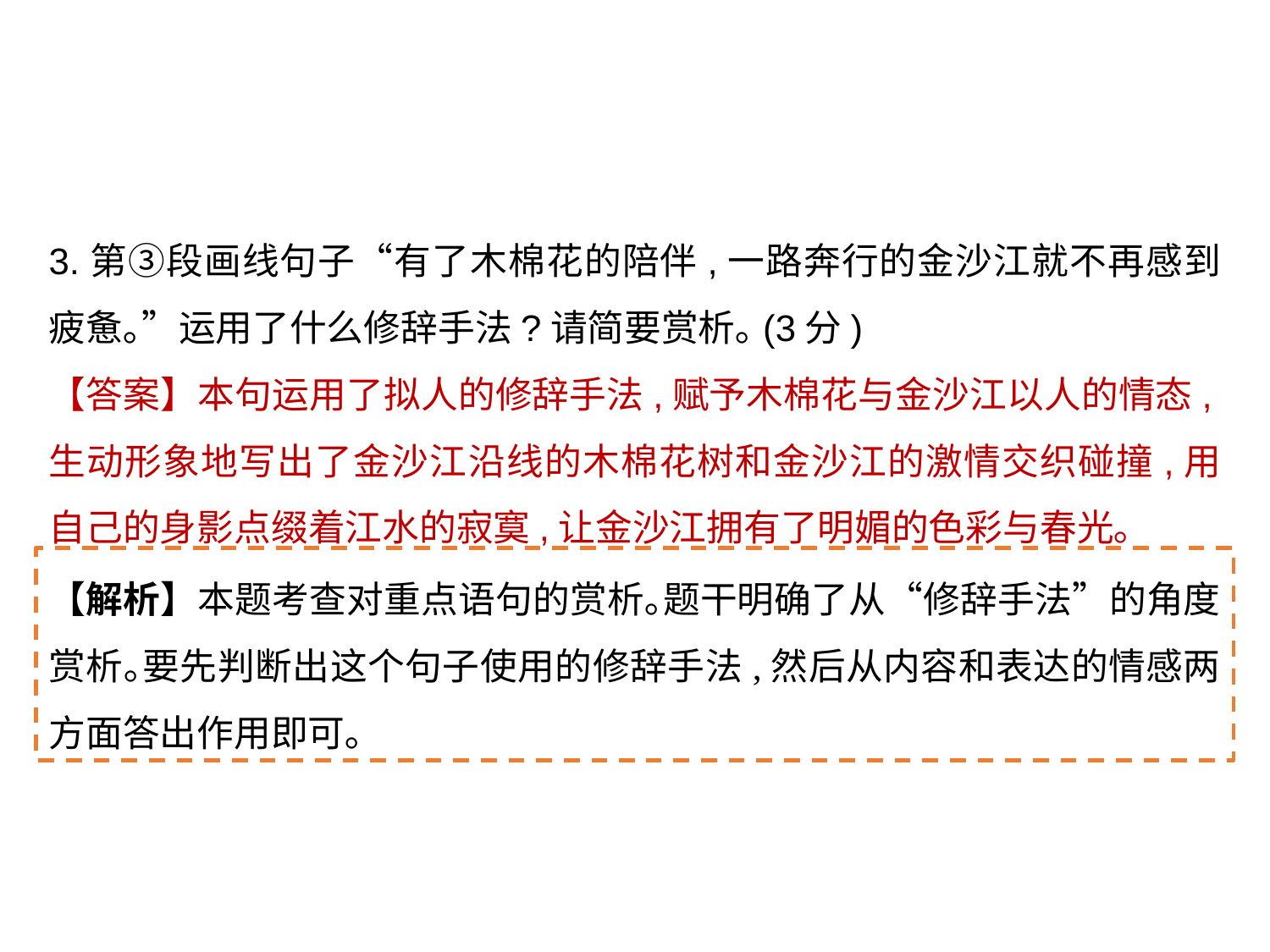

3.第③段画线句子“有了木棉花的陪伴,一路奔行的金沙江就不再感到疲惫｡”运用了什么修辞手法?请简要赏析｡(3分)
【答案】本句运用了拟人的修辞手法,赋予木棉花与金沙江以人的情态,生动形象地写出了金沙江沿线的木棉花树和金沙江的激情交织碰撞,用自己的身影点缀着江水的寂寞,让金沙江拥有了明媚的色彩与春光｡
【解析】本题考查对重点语句的赏析｡题干明确了从“修辞手法”的角度赏析｡要先判断出这个句子使用的修辞手法,然后从内容和表达的情感两方面答出作用即可｡